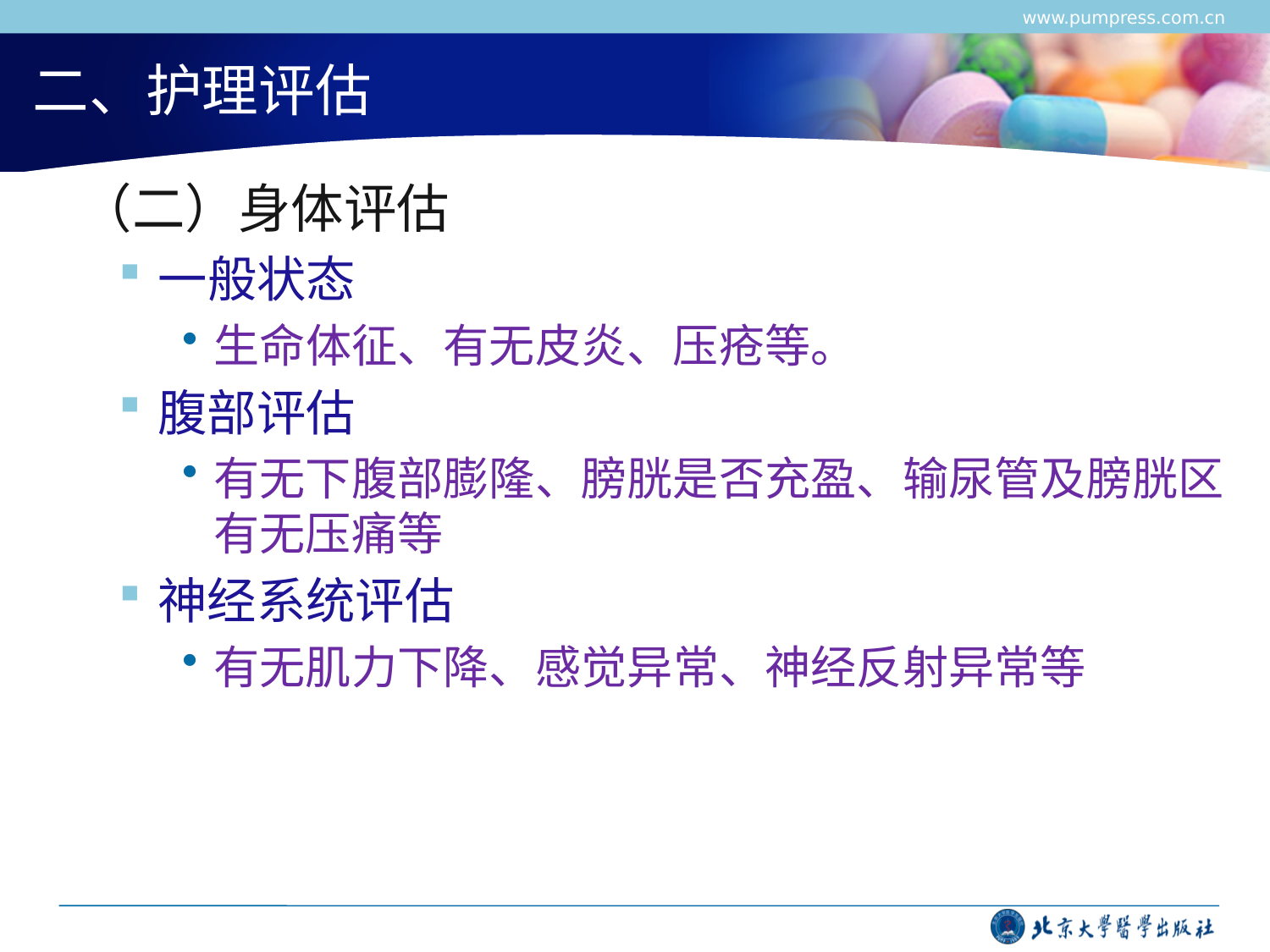

www.pumpress.com.cn
# 二、护理评估
 （二）身体评估
一般状态
生命体征、有无皮炎、压疮等。
腹部评估
有无下腹部膨隆、膀胱是否充盈、输尿管及膀胱区有无压痛等
神经系统评估
有无肌力下降、感觉异常、神经反射异常等